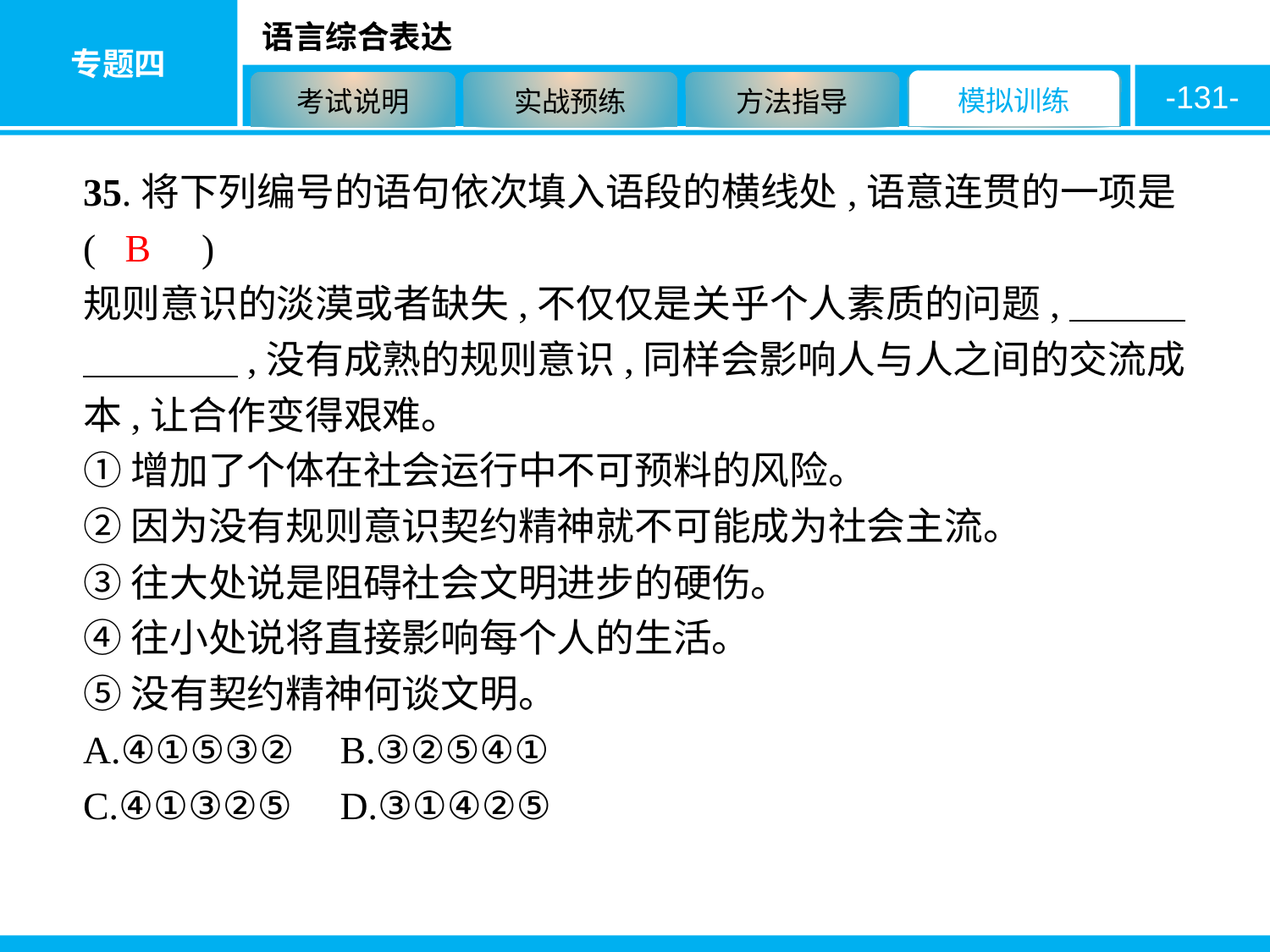

-131-
35.将下列编号的语句依次填入语段的横线处,语意连贯的一项是 ( 　　)
规则意识的淡漠或者缺失,不仅仅是关乎个人素质的问题,　　　　　　　,没有成熟的规则意识,同样会影响人与人之间的交流成本,让合作变得艰难。
①增加了个体在社会运行中不可预料的风险。
②因为没有规则意识契约精神就不可能成为社会主流。
③往大处说是阻碍社会文明进步的硬伤。
④往小处说将直接影响每个人的生活。
⑤没有契约精神何谈文明。
A.④①⑤③②	B.③②⑤④①
C.④①③②⑤	D.③①④②⑤
B